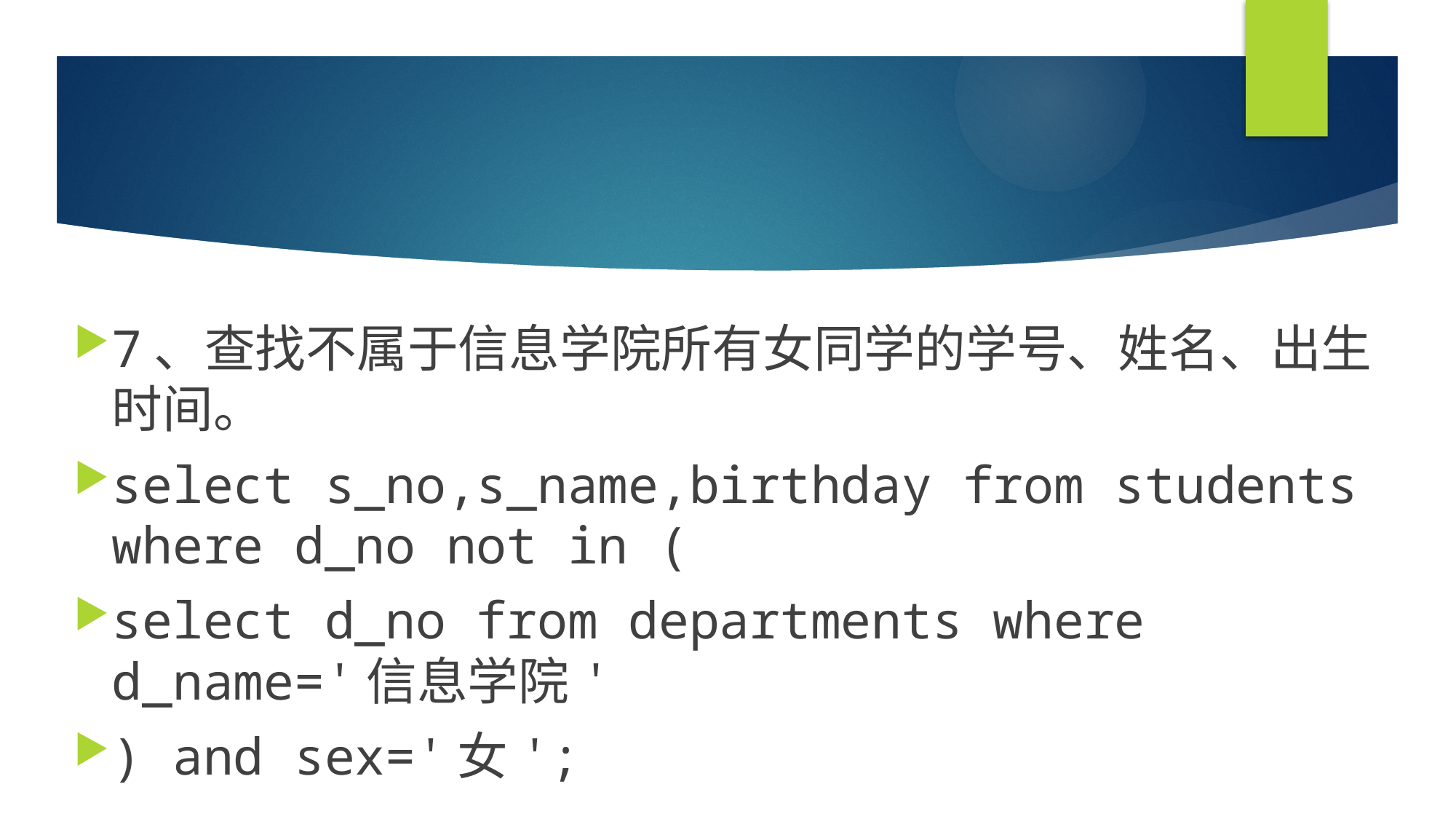

#
7、查找不属于信息学院所有女同学的学号、姓名、出生时间。
select s_no,s_name,birthday from students where d_no not in (
select d_no from departments where d_name='信息学院'
) and sex='女';